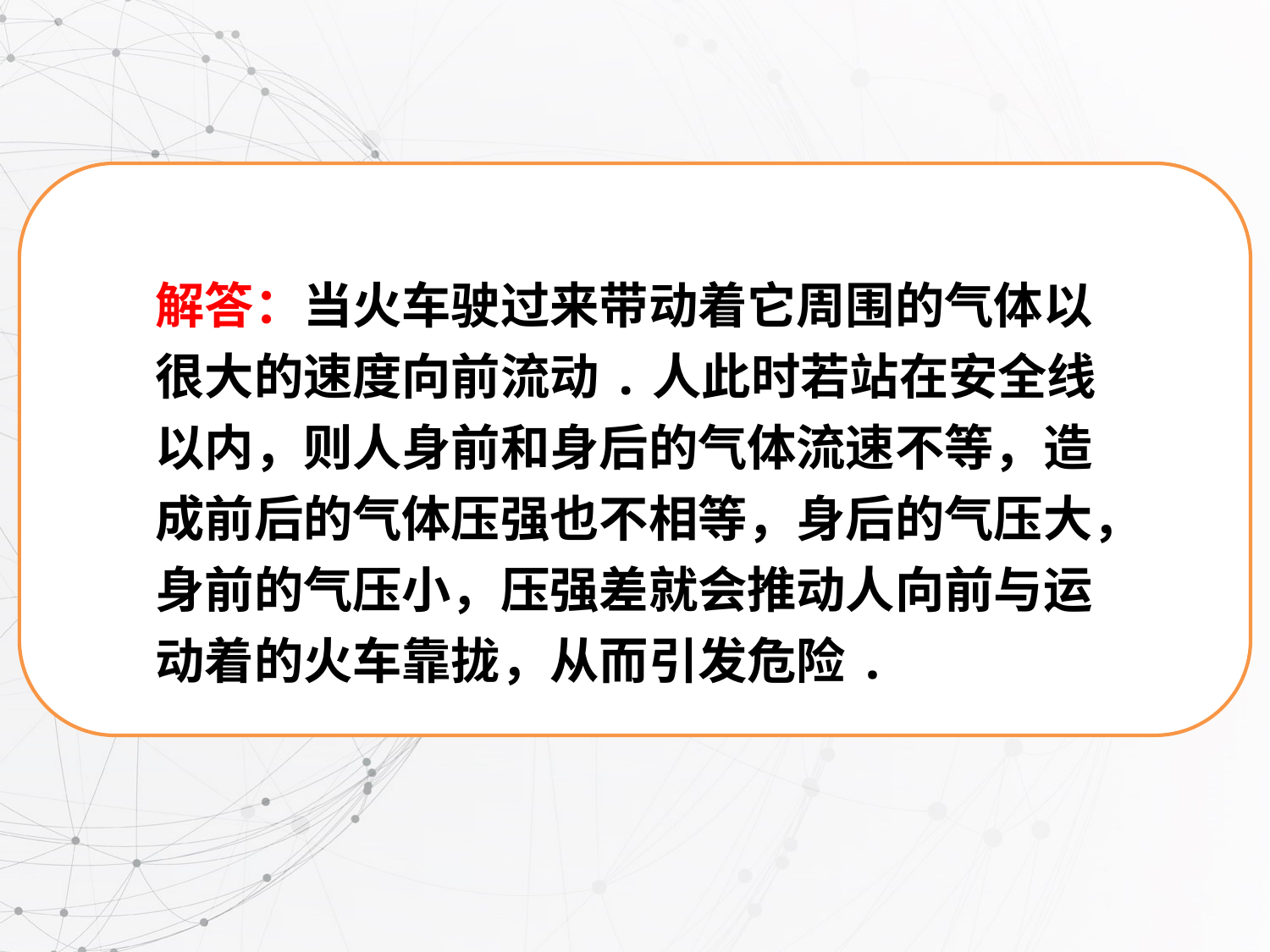

解答：当火车驶过来带动着它周围的气体以很大的速度向前流动.人此时若站在安全线以内，则人身前和身后的气体流速不等，造成前后的气体压强也不相等，身后的气压大，身前的气压小，压强差就会推动人向前与运动着的火车靠拢，从而引发危险.